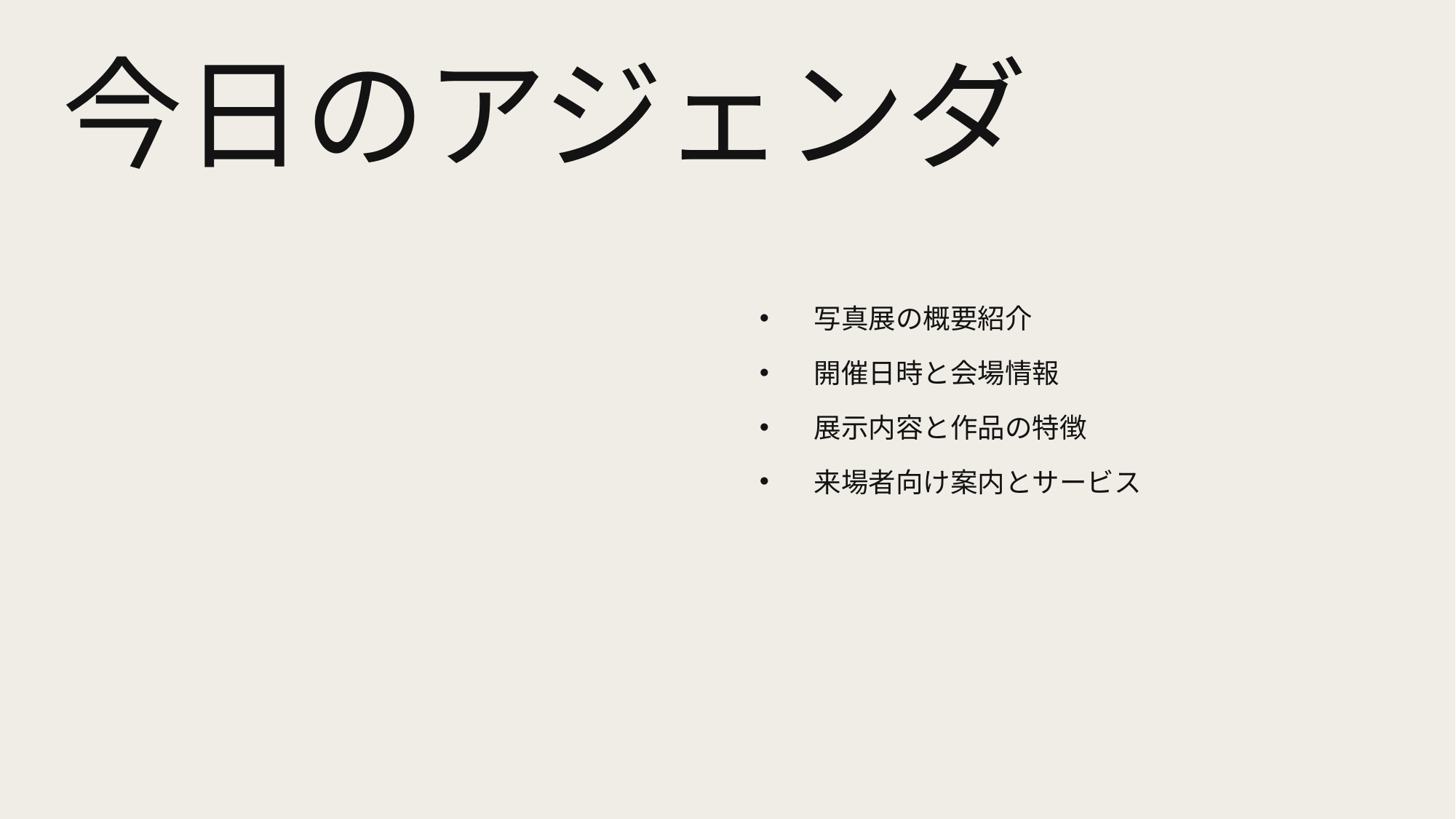

# 今日のアジェンダ
写真展の概要紹介
開催日時と会場情報
展示内容と作品の特徴
来場者向け案内とサービス